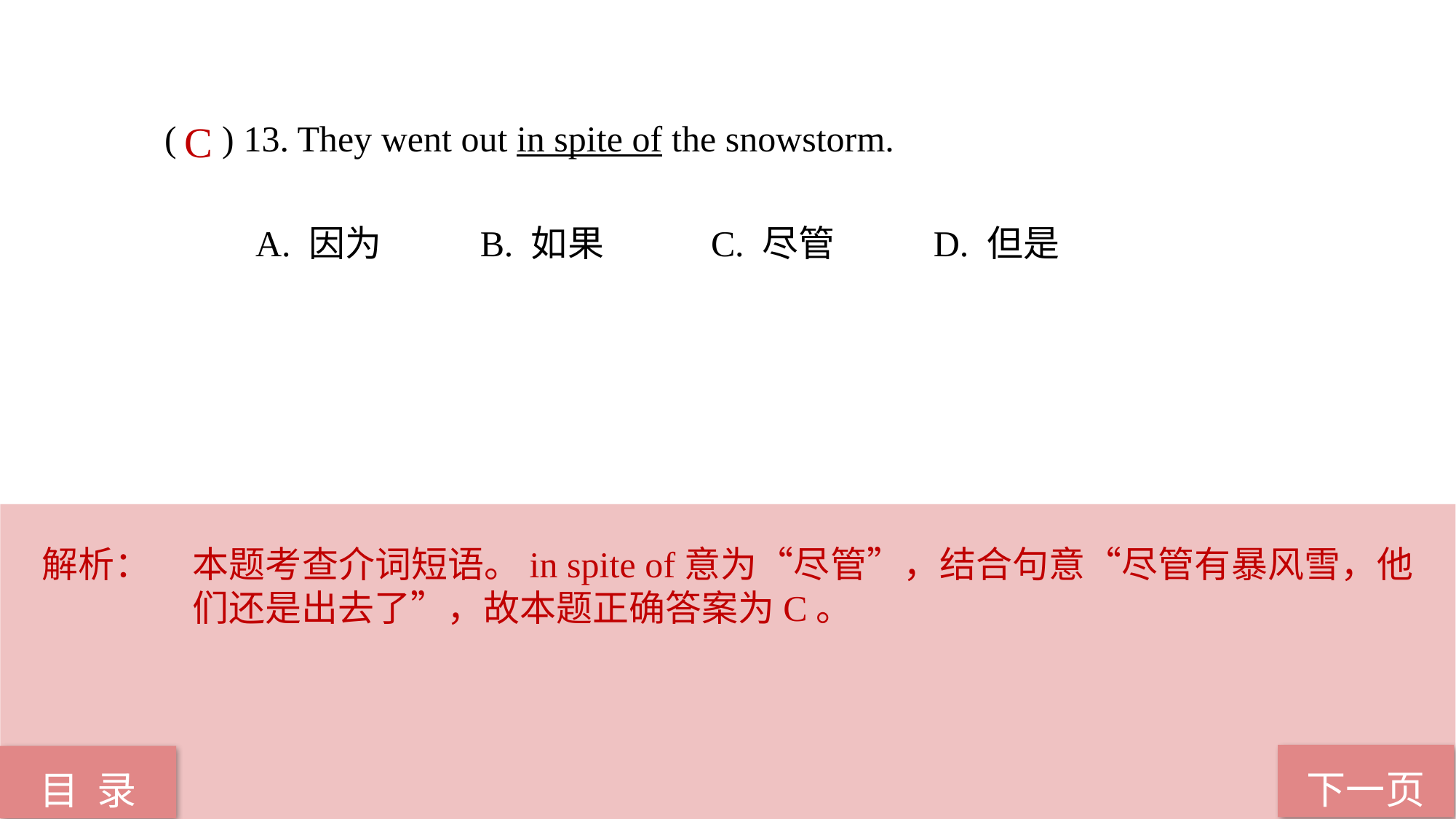

(     ) 13. They went out in spite of the snowstorm.

          A. 因为           B. 如果            C. 尽管           D. 但是
C
解析：	本题考查介词短语。in spite of意为“尽管”，结合句意“尽管有暴风雪，他们还是出去了”，故本题正确答案为C。